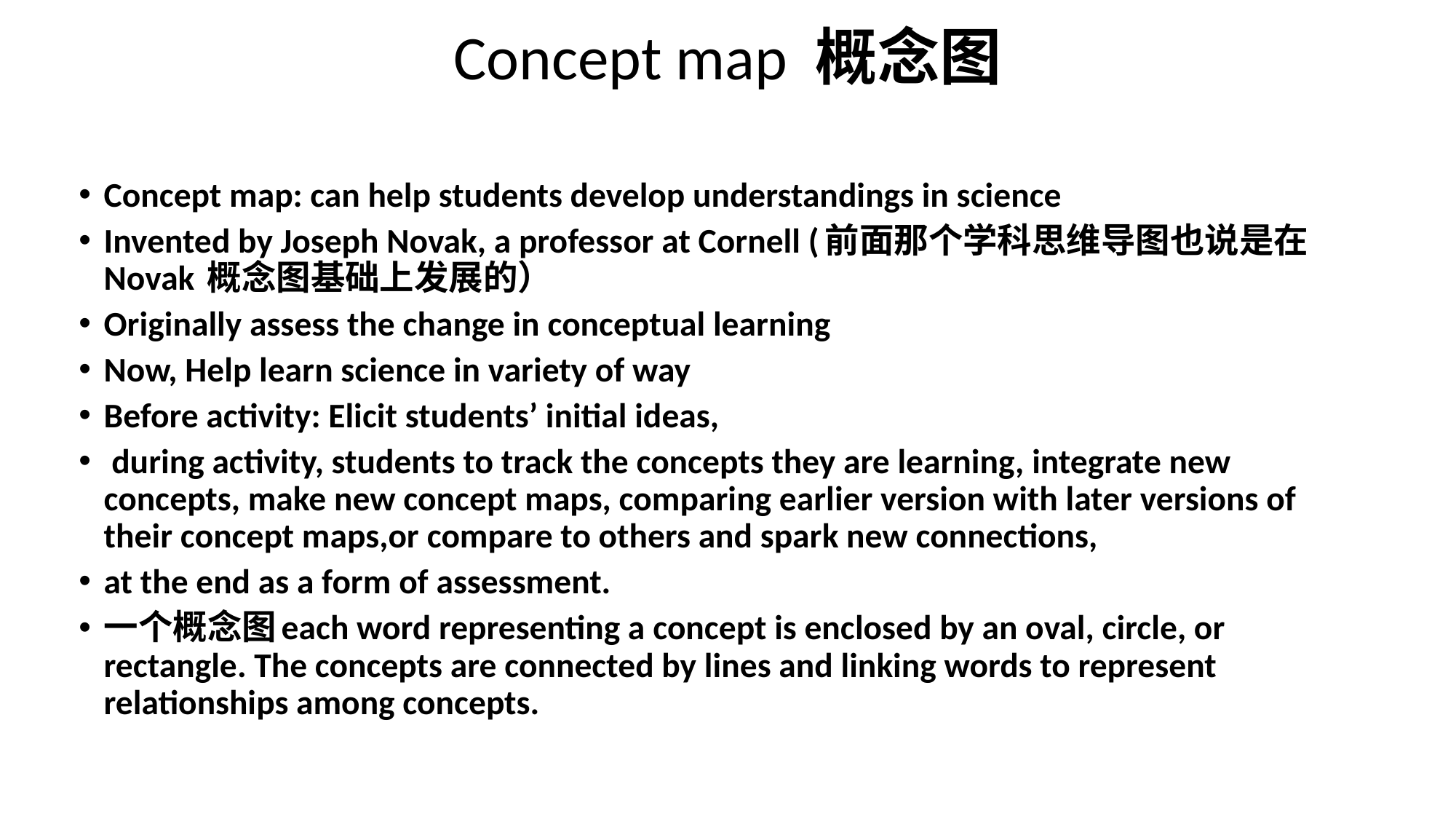

# Concept map 概念图

Concept map: can help students develop understandings in science
Invented by Joseph Novak, a professor at Cornell (前面那个学科思维导图也说是在Novak 概念图基础上发展的）
Originally assess the change in conceptual learning
Now, Help learn science in variety of way
Before activity: Elicit students’ initial ideas,
 during activity, students to track the concepts they are learning, integrate new concepts, make new concept maps, comparing earlier version with later versions of their concept maps,or compare to others and spark new connections,
at the end as a form of assessment.
一个概念图each word representing a concept is enclosed by an oval, circle, or rectangle. The concepts are connected by lines and linking words to represent relationships among concepts.